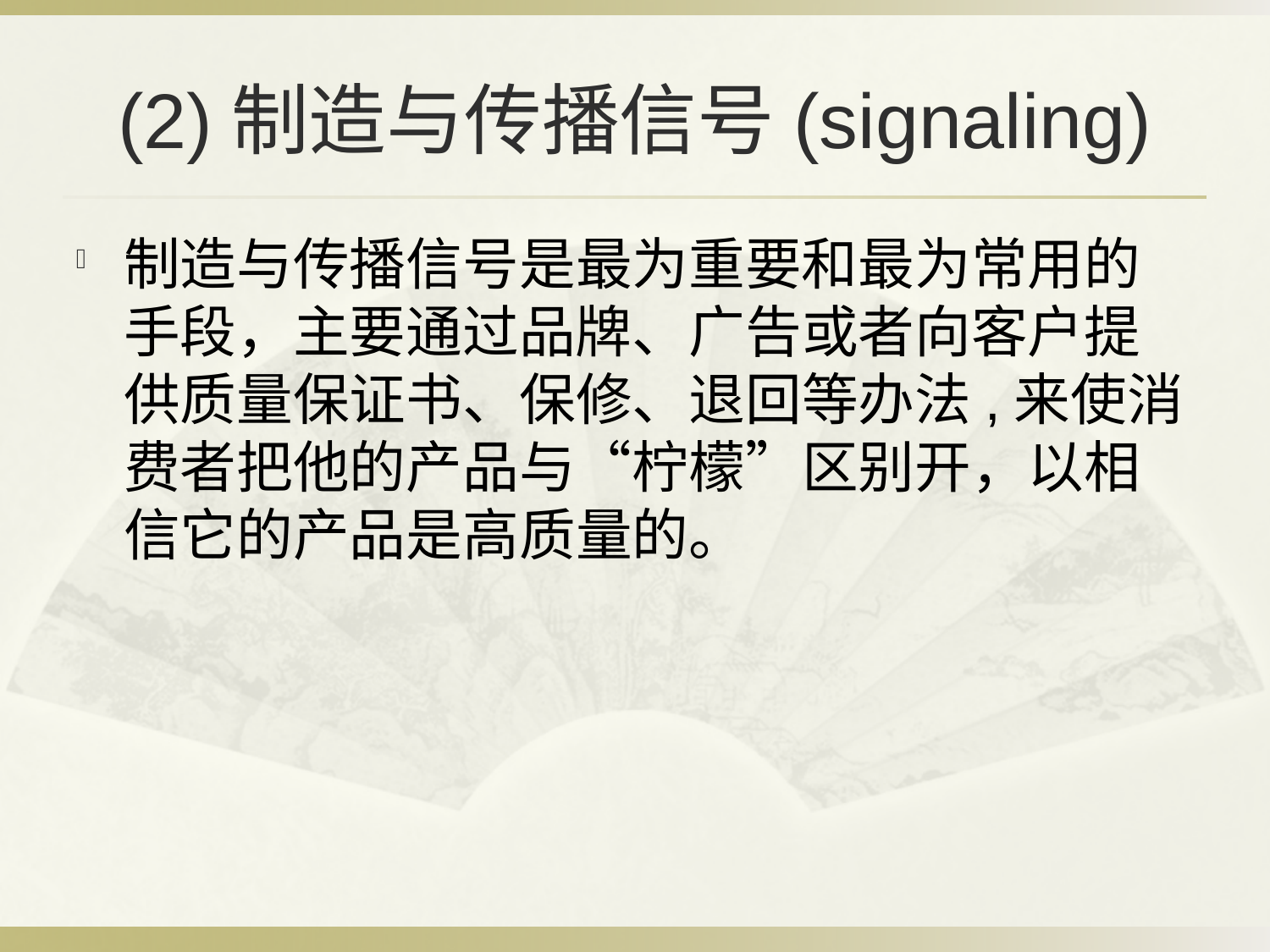

# (2)制造与传播信号(signaling)
制造与传播信号是最为重要和最为常用的手段，主要通过品牌、广告或者向客户提供质量保证书、保修、退回等办法,来使消费者把他的产品与“柠檬”区别开，以相信它的产品是高质量的。